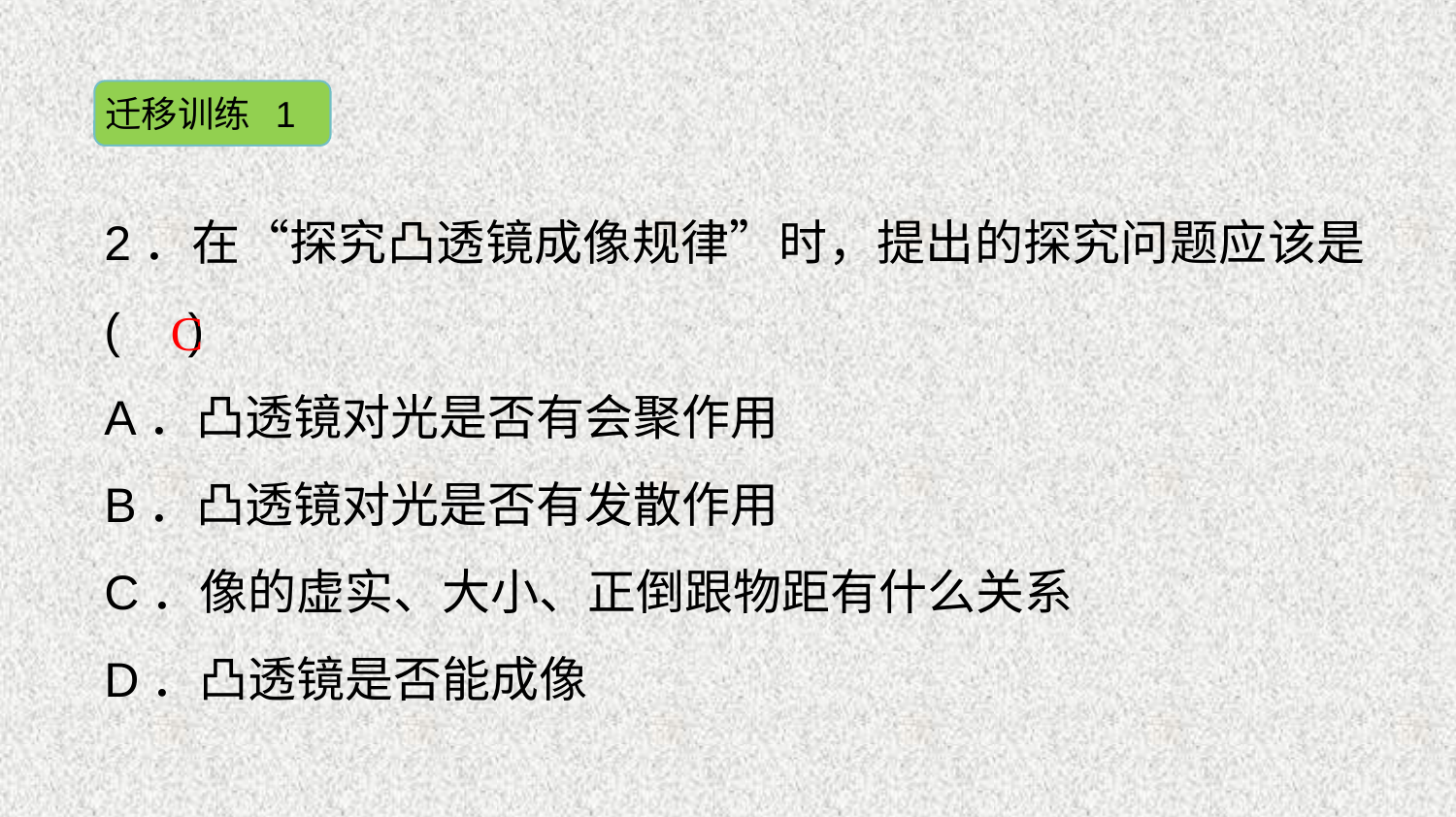

迁移训练  1
2．在“探究凸透镜成像规律”时，提出的探究问题应该是(     )
A．凸透镜对光是否有会聚作用
B．凸透镜对光是否有发散作用
C．像的虚实、大小、正倒跟物距有什么关系
D．凸透镜是否能成像
C